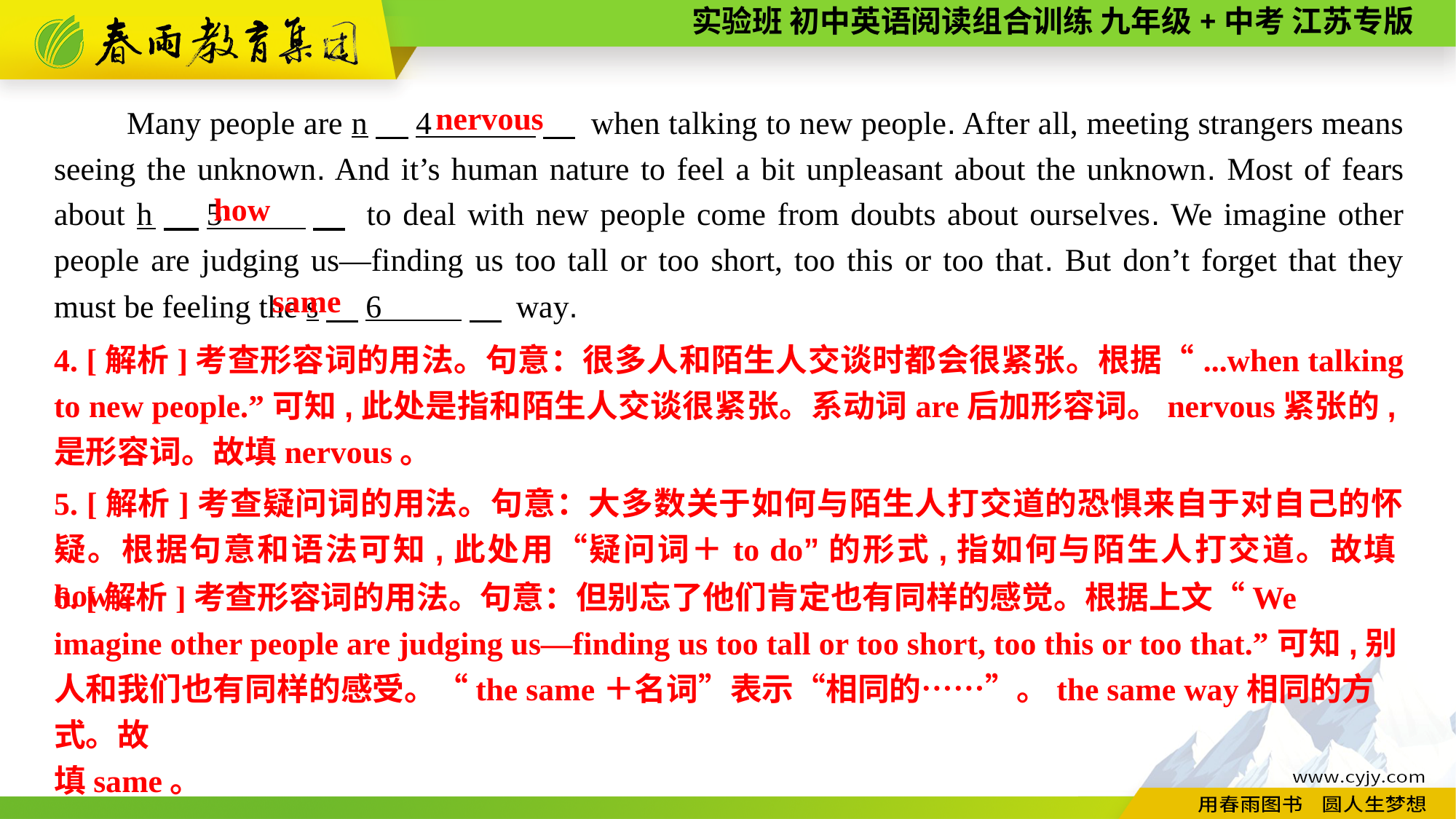

Many people are n　4            　 when talking to new people. After all, meeting strangers means seeing the unknown. And it’s human nature to feel a bit unpleasant about the unknown. Most of fears about h　5       　 to deal with new people come from doubts about ourselves. We imagine other people are judging us—finding us too tall or too short, too this or too that. But don’t forget that they must be feeling the s　6          　 way.
nervous
how
same
4. [解析]考查形容词的用法。句意：很多人和陌生人交谈时都会很紧张。根据“...when talking to new people.”可知,此处是指和陌生人交谈很紧张。系动词are后加形容词。nervous紧张的,是形容词。故填nervous。
5. [解析]考查疑问词的用法。句意：大多数关于如何与陌生人打交道的恐惧来自于对自己的怀疑。根据句意和语法可知,此处用“疑问词＋to do”的形式,指如何与陌生人打交道。故填how。
6. [解析]考查形容词的用法。句意：但别忘了他们肯定也有同样的感觉。根据上文“We imagine other people are judging us—finding us too tall or too short, too this or too that.”可知,别人和我们也有同样的感受。“the same＋名词”表示“相同的……”。the same way相同的方式。故
填same。